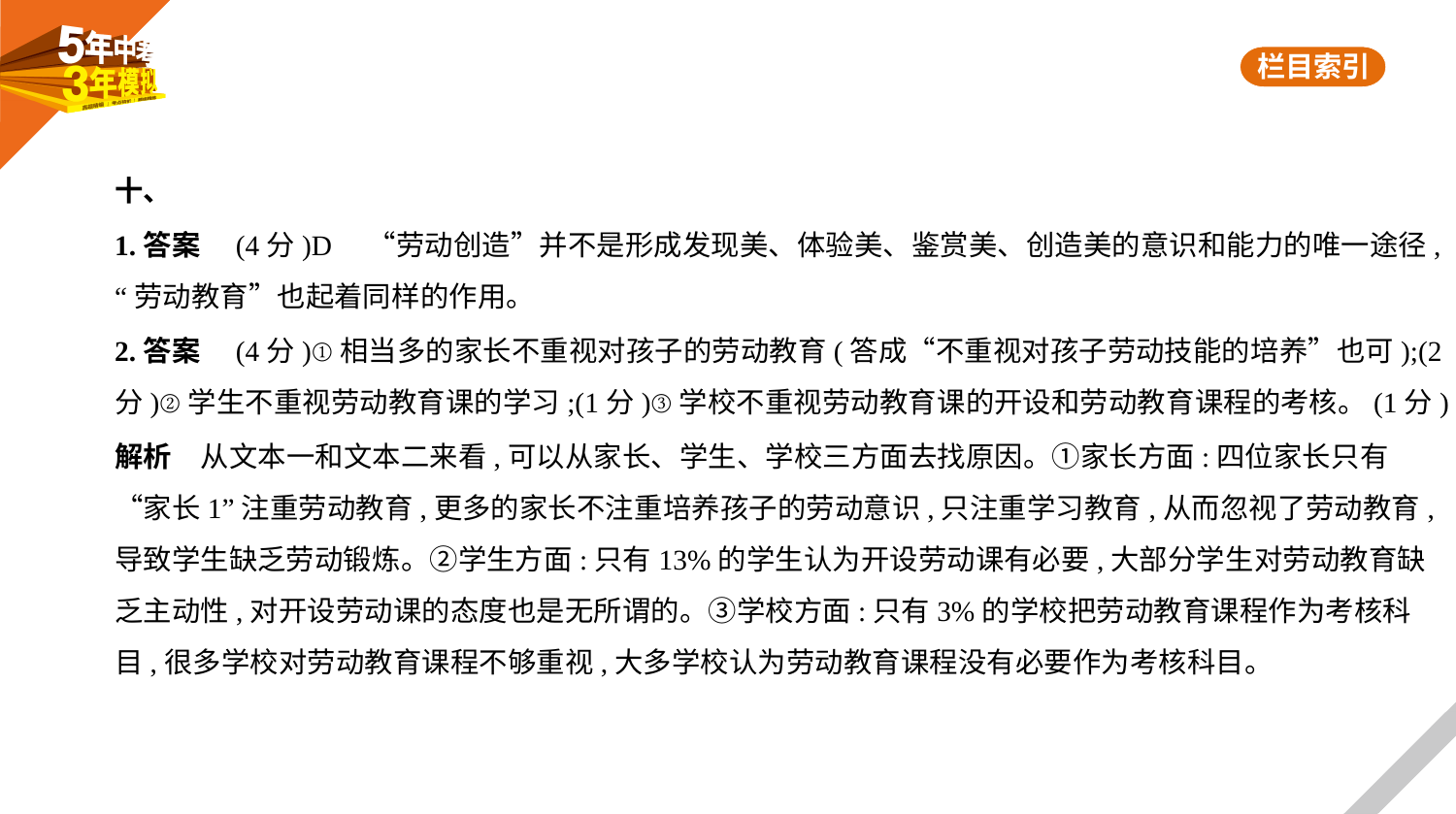

十、
1.答案　(4分)D　“劳动创造”并不是形成发现美、体验美、鉴赏美、创造美的意识和能力的唯一途径,
“劳动教育”也起着同样的作用。
2.答案　(4分)①相当多的家长不重视对孩子的劳动教育(答成“不重视对孩子劳动技能的培养”也可);(2
分)②学生不重视劳动教育课的学习;(1分)③学校不重视劳动教育课的开设和劳动教育课程的考核。(1分)
解析　从文本一和文本二来看,可以从家长、学生、学校三方面去找原因。①家长方面:四位家长只有
“家长1”注重劳动教育,更多的家长不注重培养孩子的劳动意识,只注重学习教育,从而忽视了劳动教育,
导致学生缺乏劳动锻炼。②学生方面:只有13%的学生认为开设劳动课有必要,大部分学生对劳动教育缺
乏主动性,对开设劳动课的态度也是无所谓的。③学校方面:只有3%的学校把劳动教育课程作为考核科
目,很多学校对劳动教育课程不够重视,大多学校认为劳动教育课程没有必要作为考核科目。